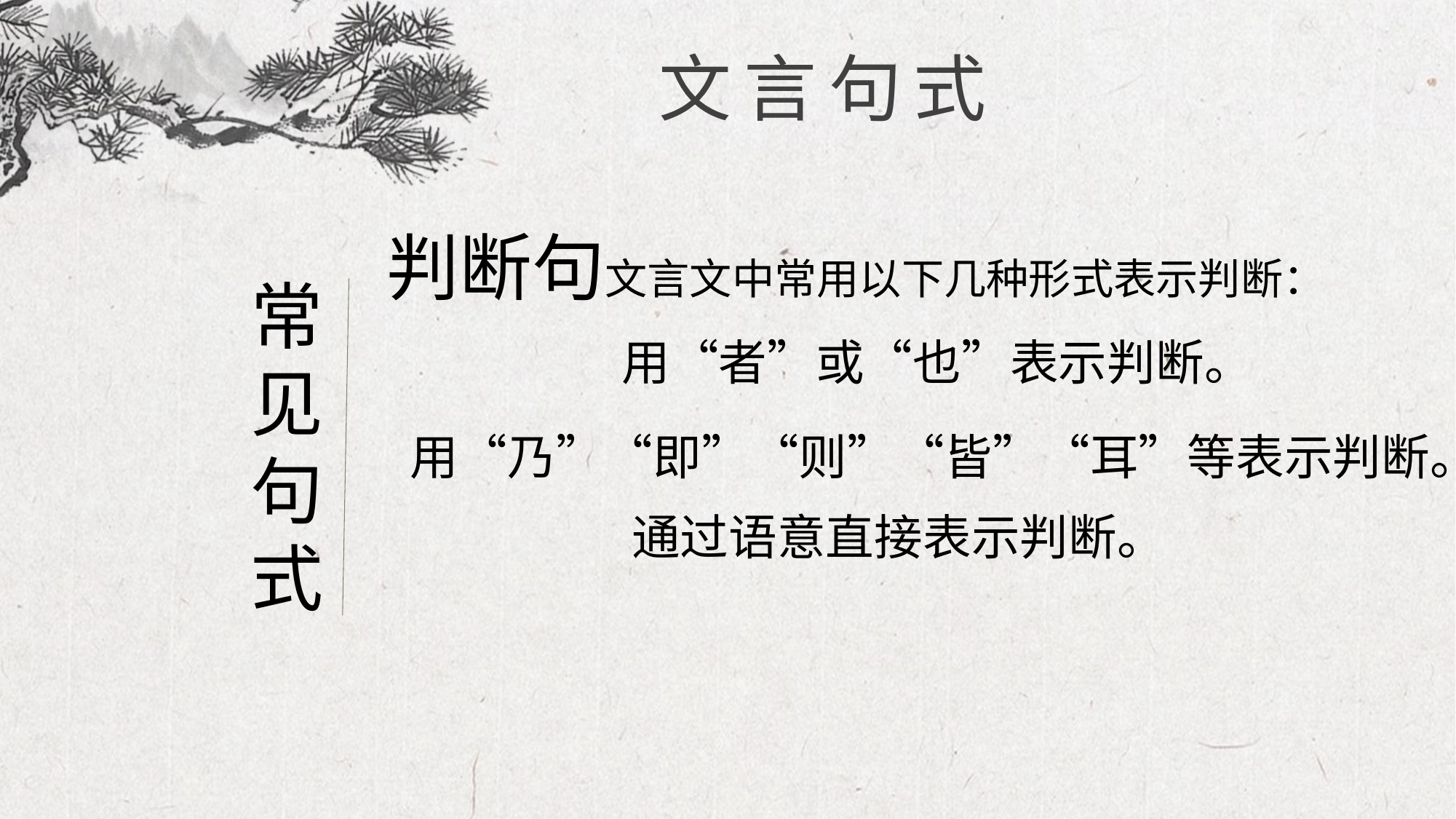

文言句式
判断句文言文中常用以下几种形式表示判断：
常见句式
用“者”或“也”表示判断。
用“乃”“即”“则”“皆”“耳”等表示判断。
通过语意直接表示判断。